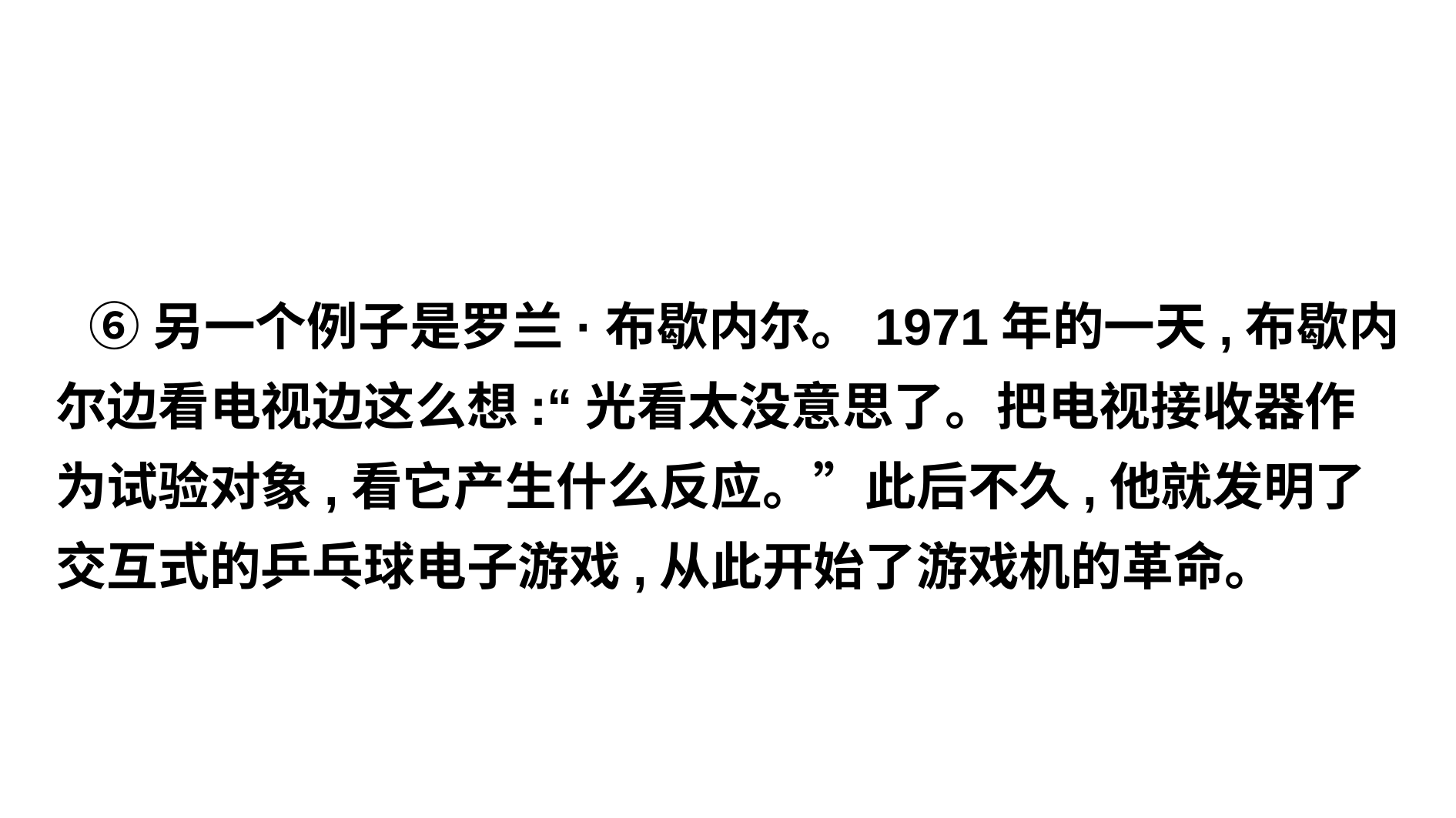

⑥另一个例子是罗兰·布歇内尔。1971年的一天,布歇内尔边看电视边这么想:“光看太没意思了。把电视接收器作为试验对象,看它产生什么反应。”此后不久,他就发明了交互式的乒乓球电子游戏,从此开始了游戏机的革命。